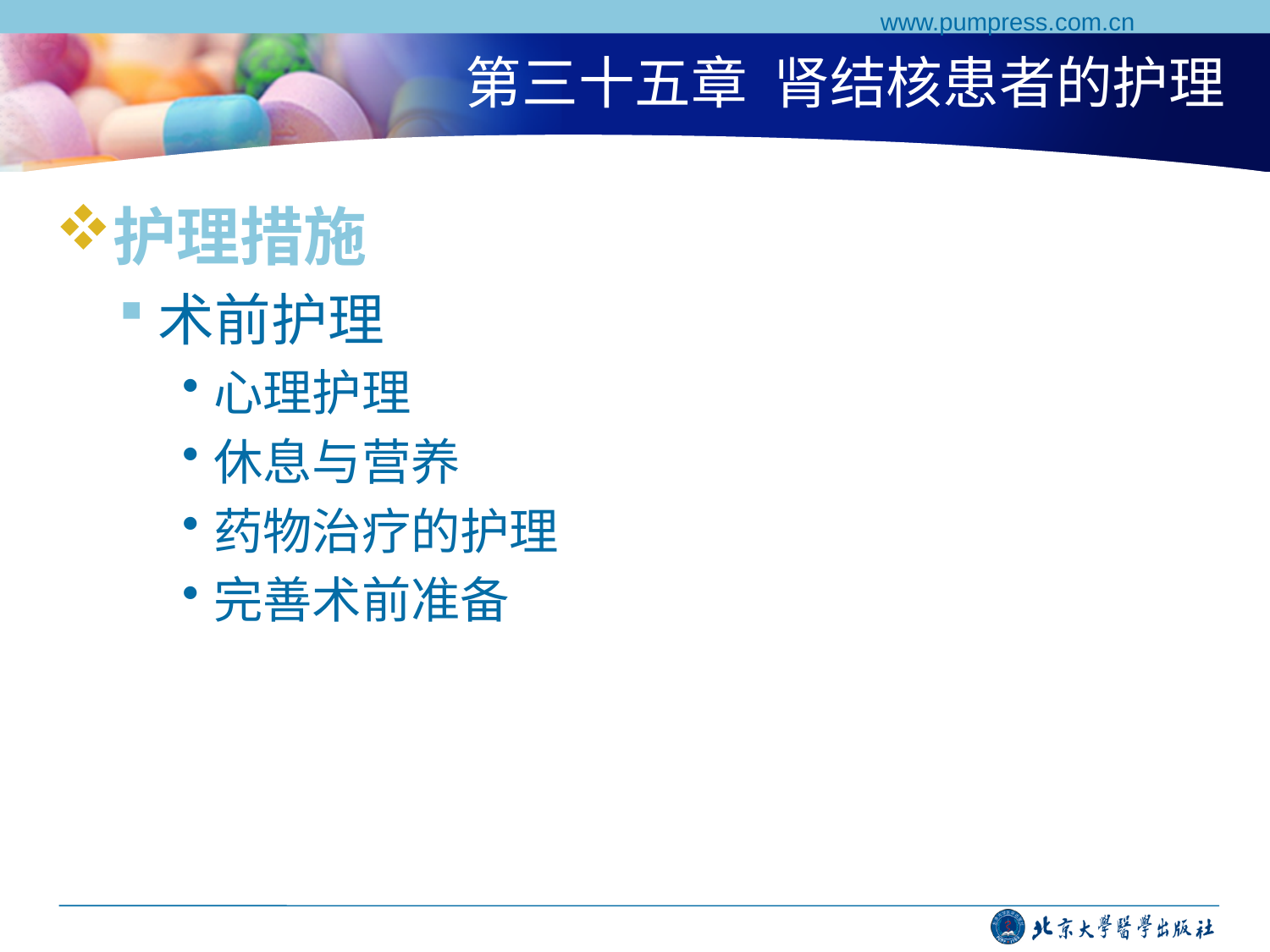

www.pumpress.com.cn
# 第三十五章  肾结核患者的护理
护理措施
术前护理
心理护理
休息与营养
药物治疗的护理
完善术前准备